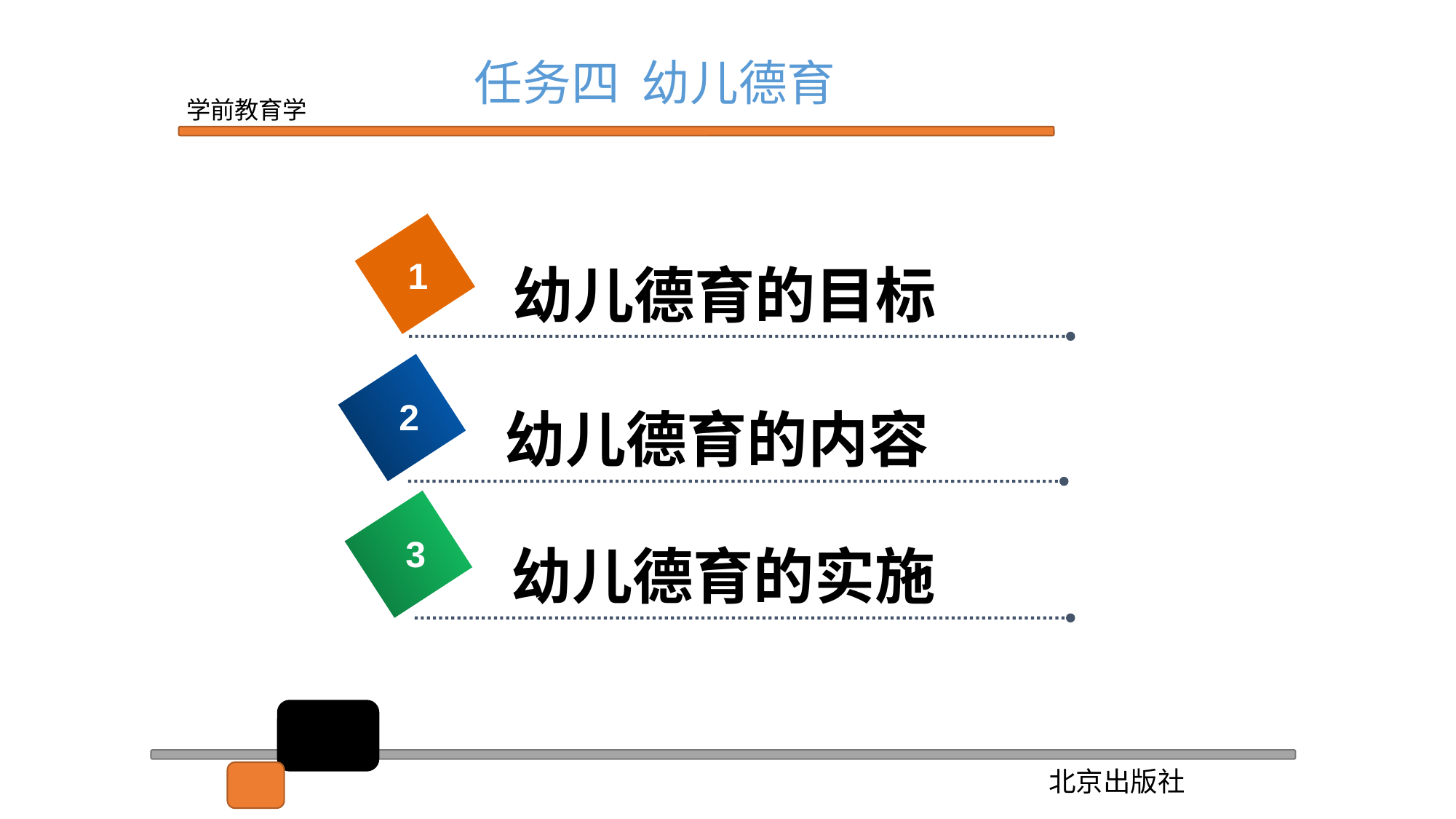

任务四  幼儿德育

1
幼儿德育的目标

2
幼儿德育的内容
2

3
幼儿德育的实施
2